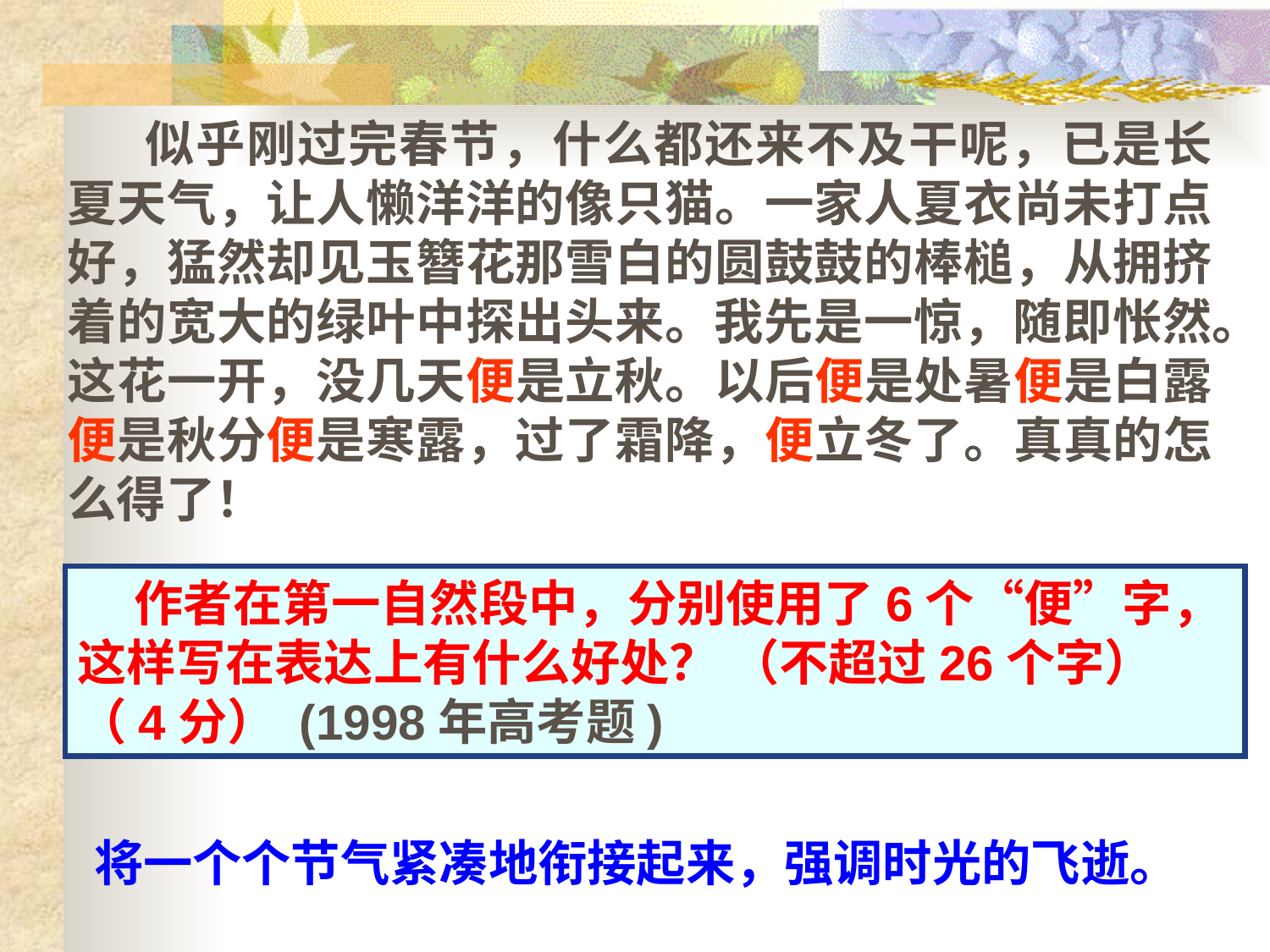

似乎刚过完春节，什么都还来不及干呢，已是长夏天气，让人懒洋洋的像只猫。一家人夏衣尚未打点好，猛然却见玉簪花那雪白的圆鼓鼓的棒槌，从拥挤着的宽大的绿叶中探出头来。我先是一惊，随即怅然。这花一开，没几天便是立秋。以后便是处暑便是白露便是秋分便是寒露，过了霜降，便立冬了。真真的怎么得了！
    作者在第一自然段中，分别使用了6个“便”字，这样写在表达上有什么好处？ （不超过26个字） （4分） (1998年高考题)
    将一个个节气紧凑地衔接起来，强调时光的飞逝。